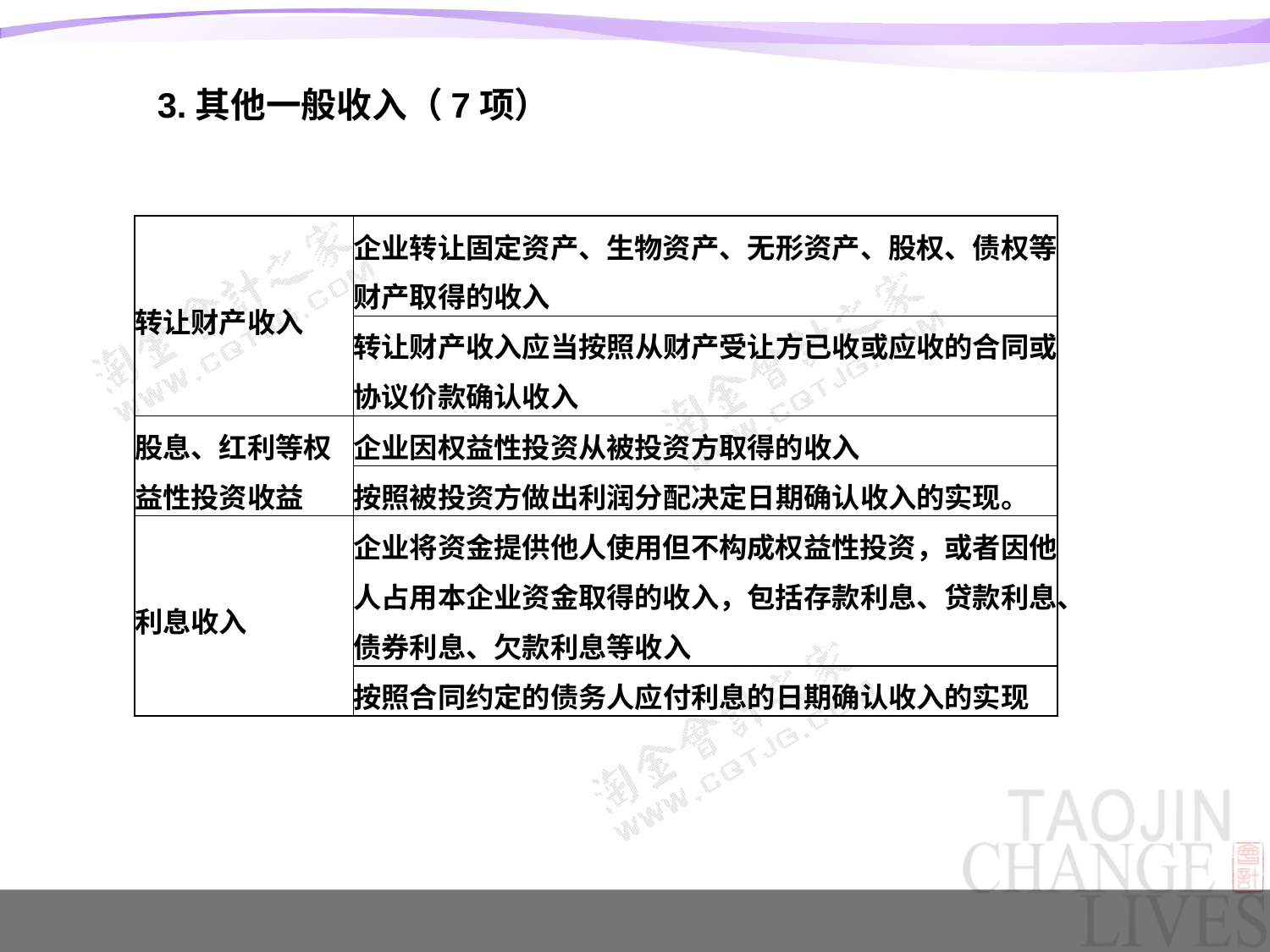

3.其他一般收入（7项）
| 转让财产收入 | 企业转让固定资产、生物资产、无形资产、股权、债权等财产取得的收入 |
| --- | --- |
|  | 转让财产收入应当按照从财产受让方已收或应收的合同或协议价款确认收入 |
| 股息、红利等权益性投资收益 | 企业因权益性投资从被投资方取得的收入 |
|  | 按照被投资方做出利润分配决定日期确认收入的实现。 |
| 利息收入 | 企业将资金提供他人使用但不构成权益性投资，或者因他人占用本企业资金取得的收入，包括存款利息、贷款利息、债券利息、欠款利息等收入 |
|  | 按照合同约定的债务人应付利息的日期确认收入的实现 |